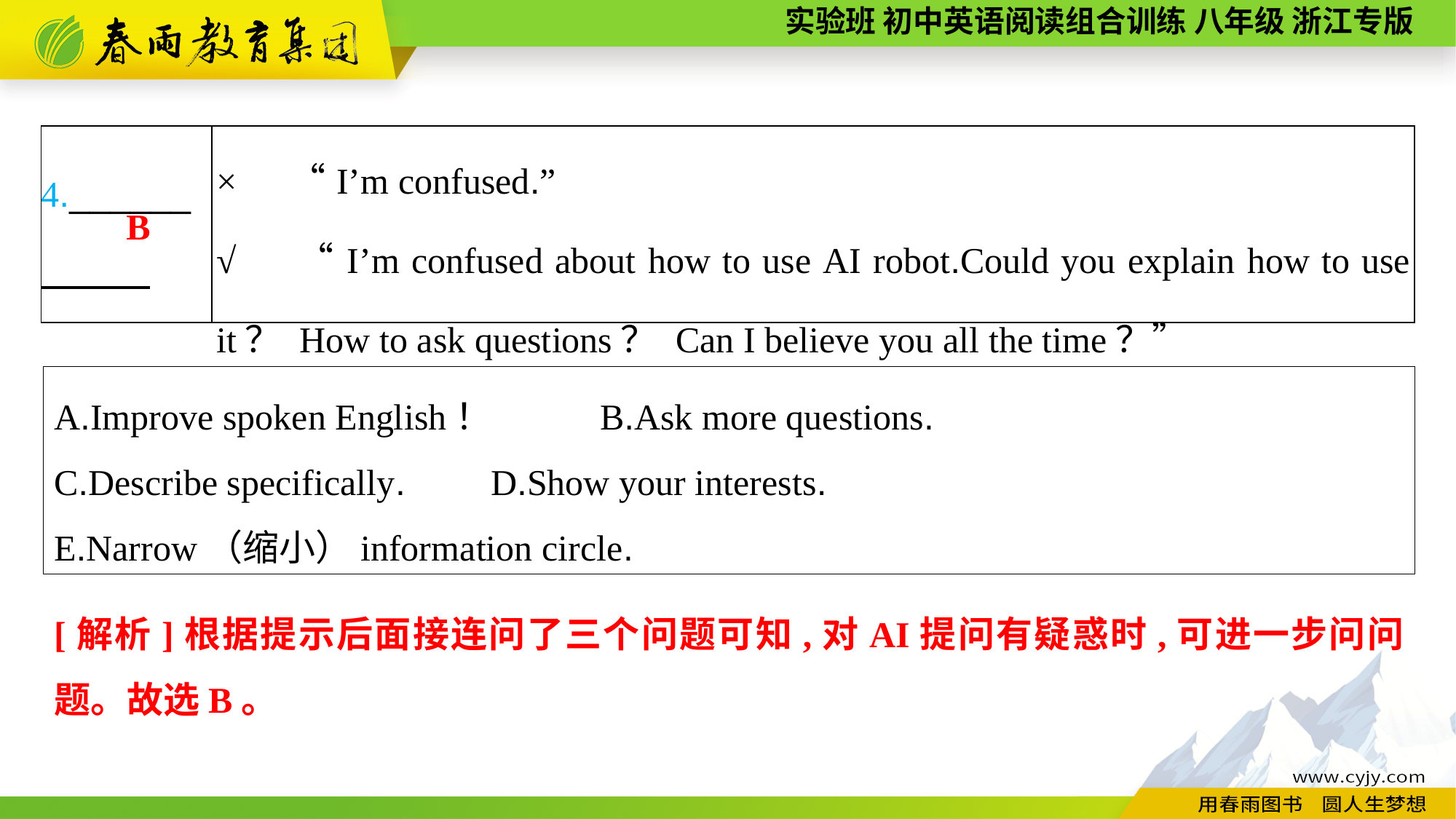

| 4.\_\_\_\_\_\_ | ×　 “I’m confused.” √　 “I’m confused about how to use AI robot.Could you explain how to use it？ How to ask questions？ Can I believe you all the time？” |
| --- | --- |
B
A.Improve spoken English！	B.Ask more questions.
C.Describe specifically.	D.Show your interests.
E.Narrow（缩小）information circle.
[解析]根据提示后面接连问了三个问题可知,对AI提问有疑惑时,可进一步问问题。故选B。